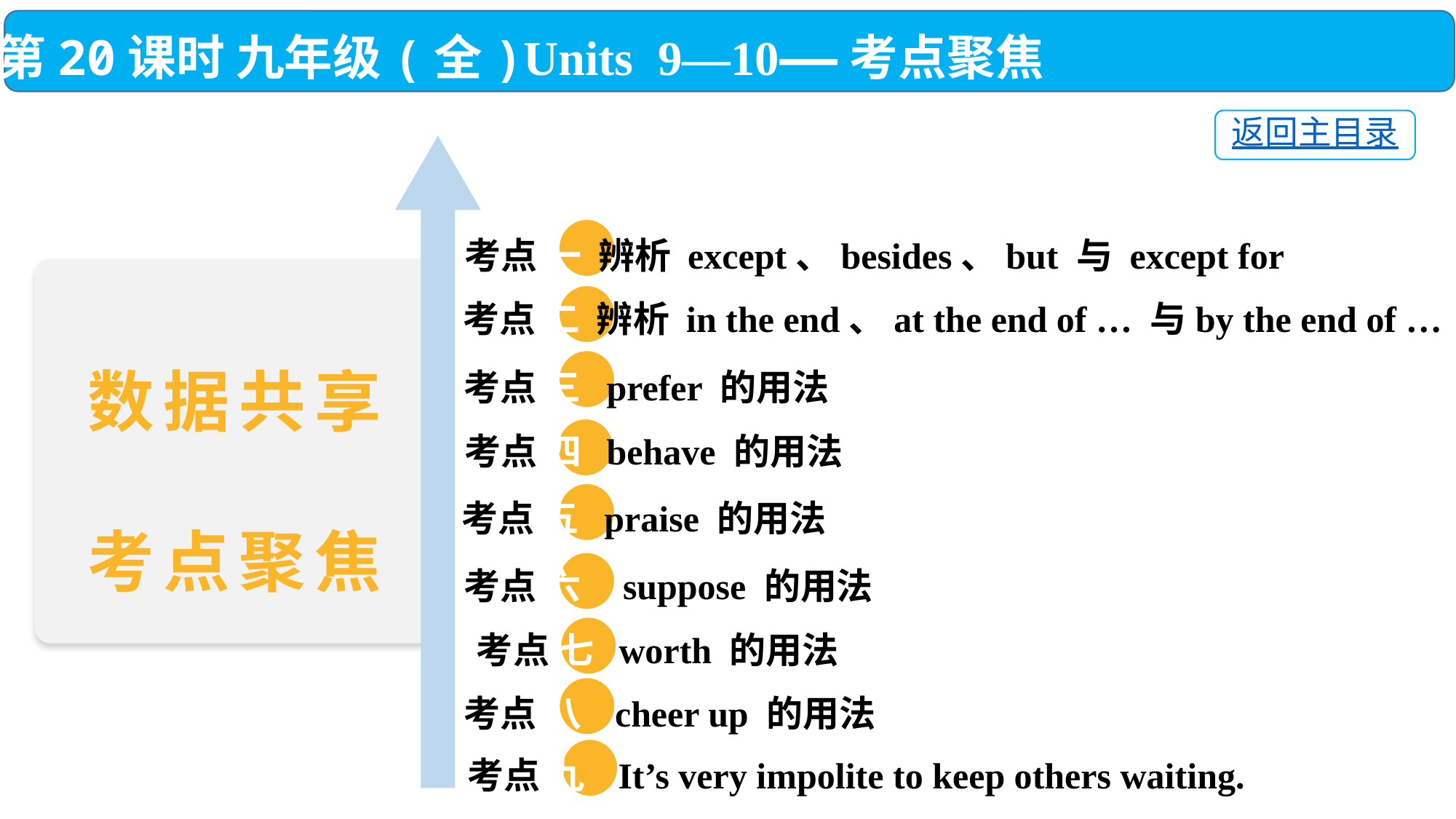

第20课时 九年级(全)Units  9—10——考点聚焦
返回主目录

  考点 一  辨析 except、besides、but 与 except for
  考点 二  辨析 in the end、at the end of … 与by the end of …
  考点 三  prefer 的用法
  考点 四  behave 的用法
  考点 五  praise 的用法
  考点 六    suppose 的用法
考点 七  worth 的用法
  考点 八   cheer up 的用法
  考点 九   It’s very impolite to keep others waiting.

数据共享
考点聚焦